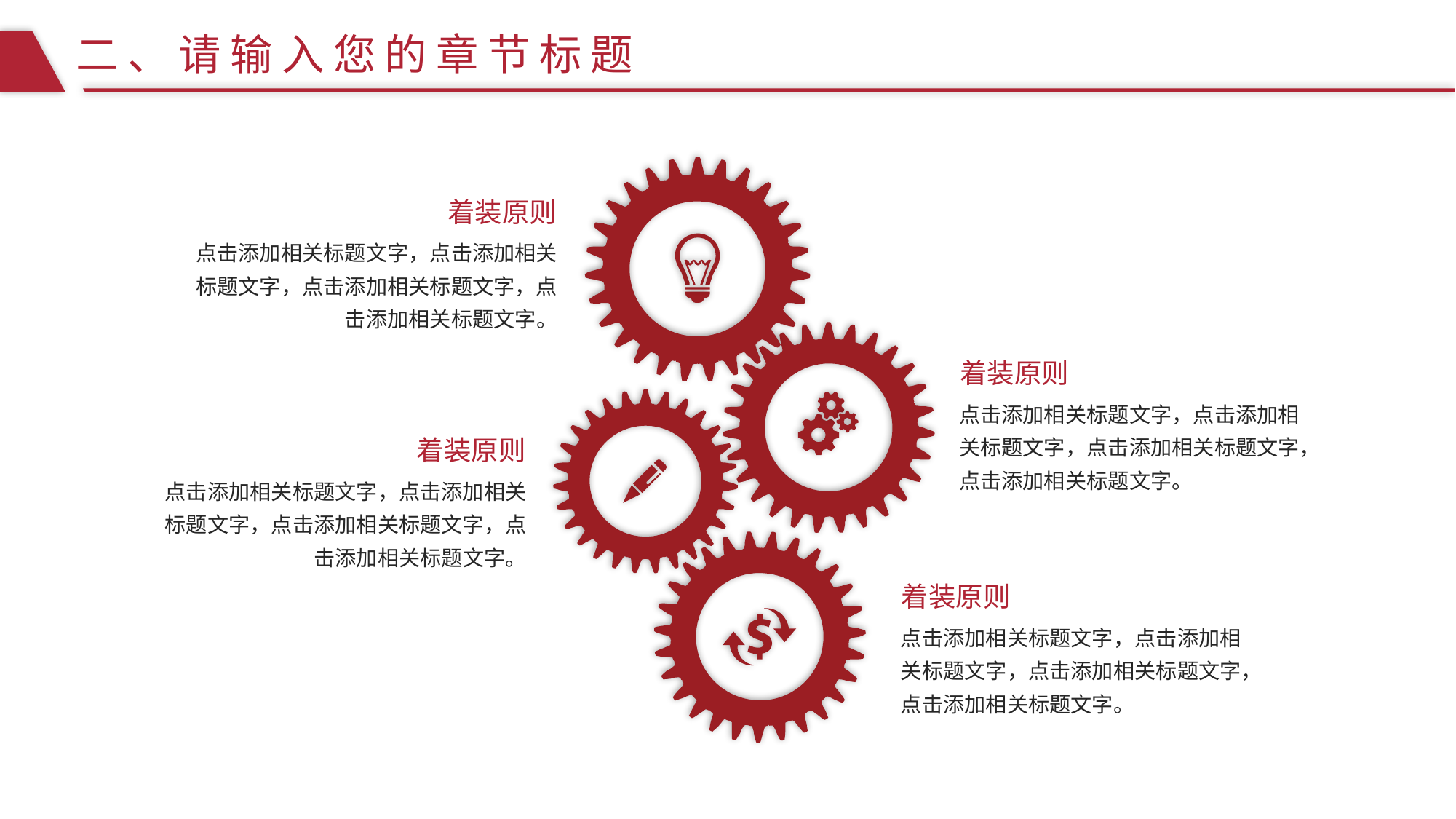

二、请输入您的章节标题

着装原则
点击添加相关标题文字，点击添加相关标题文字，点击添加相关标题文字，点击添加相关标题文字。
着装原则
点击添加相关标题文字，点击添加相关标题文字，点击添加相关标题文字，点击添加相关标题文字。
着装原则
点击添加相关标题文字，点击添加相关标题文字，点击添加相关标题文字，点击添加相关标题文字。
着装原则
点击添加相关标题文字，点击添加相关标题文字，点击添加相关标题文字，点击添加相关标题文字。